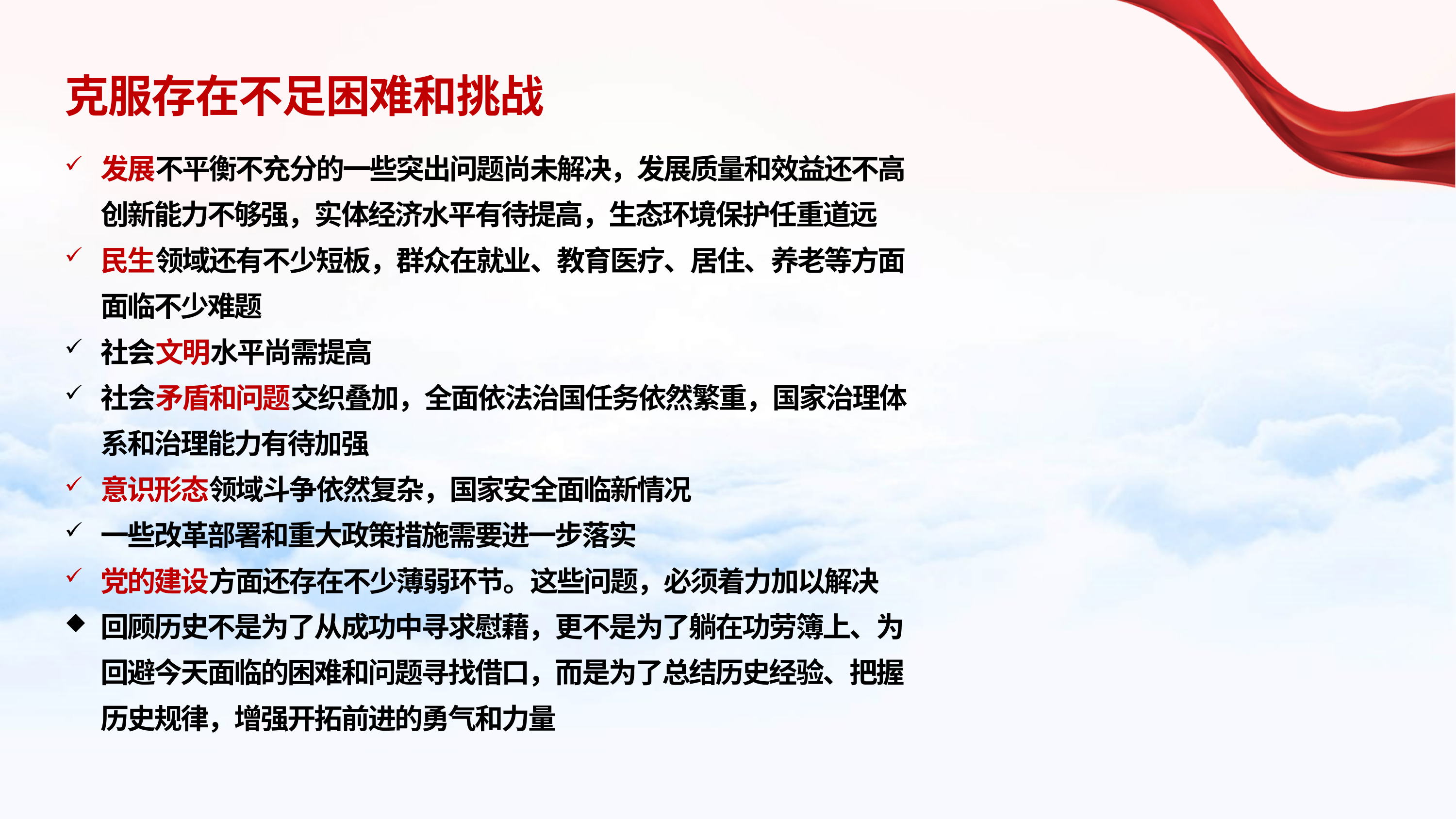

# 克服存在不足困难和挑战
发展不平衡不充分的一些突出问题尚未解决，发展质量和效益还不高创新能力不够强，实体经济水平有待提高，生态环境保护任重道远
民生领域还有不少短板，群众在就业、教育医疗、居住、养老等方面面临不少难题
社会文明水平尚需提高
社会矛盾和问题交织叠加，全面依法治国任务依然繁重，国家治理体系和治理能力有待加强
意识形态领域斗争依然复杂，国家安全面临新情况
一些改革部署和重大政策措施需要进一步落实
党的建设方面还存在不少薄弱环节。这些问题，必须着力加以解决
回顾历史不是为了从成功中寻求慰藉，更不是为了躺在功劳簿上、为回避今天面临的困难和问题寻找借口，而是为了总结历史经验、把握历史规律，增强开拓前进的勇气和力量